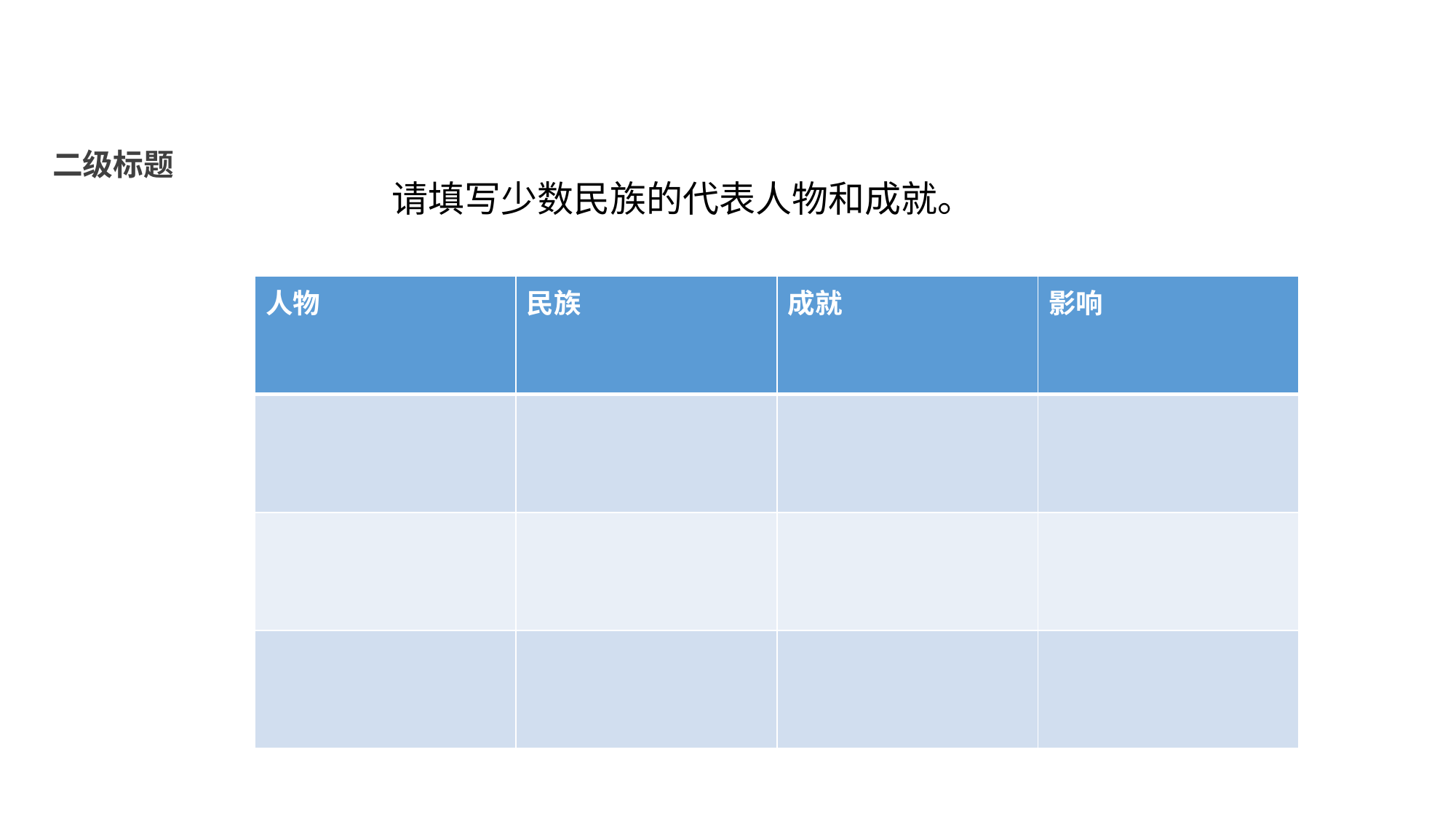

二级标题
请填写少数民族的代表人物和成就。
| 人物 | 民族 | 成就 | 影响 |
| --- | --- | --- | --- |
|  |  |  |  |
|  |  |  |  |
|  |  |  |  |